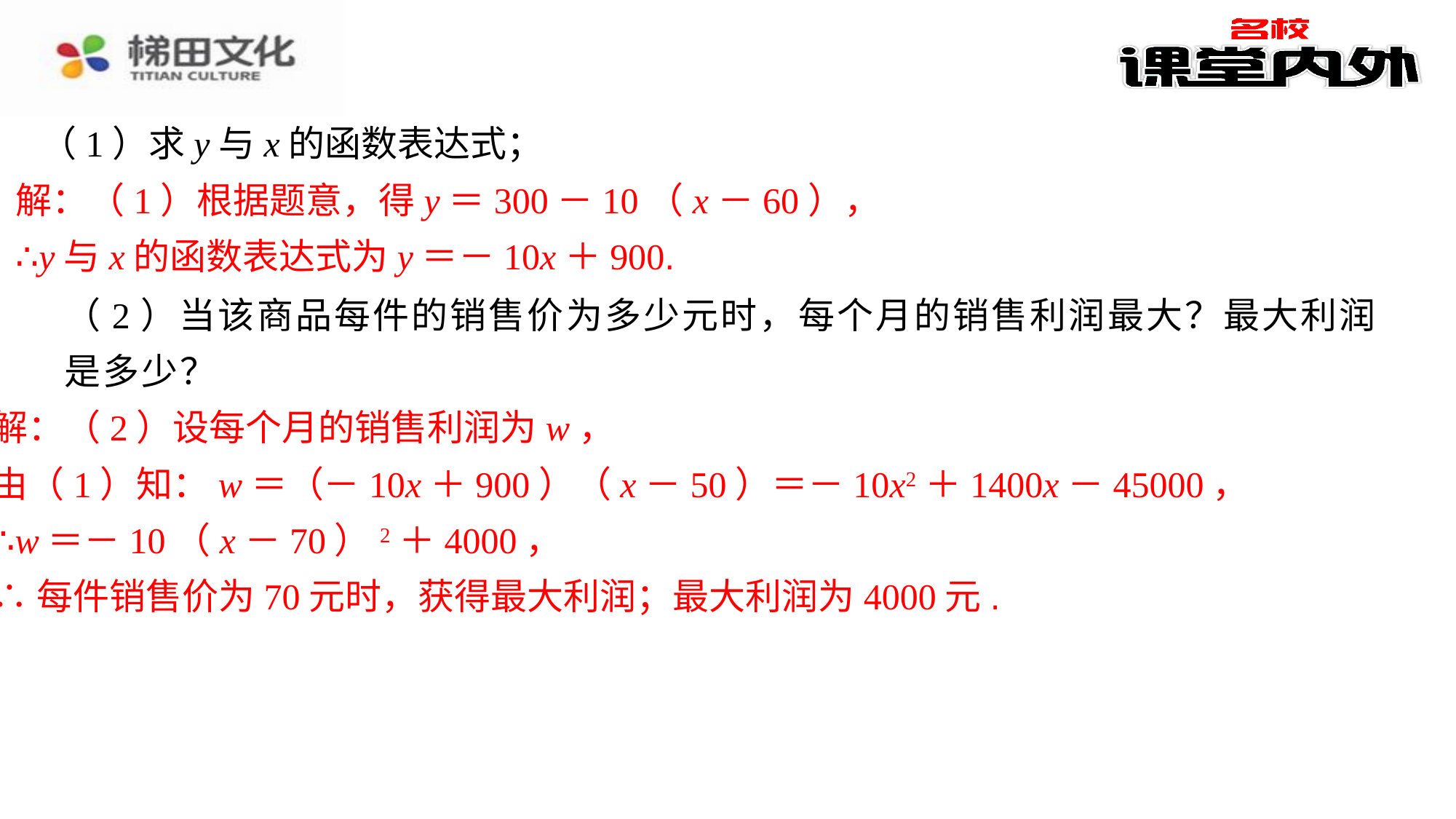

（1）求y与x的函数表达式；
解：（1）根据题意，得y＝300－10（x－60），
∴y与x的函数表达式为y＝－10x＋900.
（2）当该商品每件的销售价为多少元时，每个月的销售利润最大？最大利润是多少？
解：（2）设每个月的销售利润为w，
由（1）知：w＝（－10x＋900）（x－50）＝－10x2＋1400x－45000，
∴w＝－10（x－70）2＋4000，
∴每件销售价为70元时，获得最大利润；最大利润为4000元.